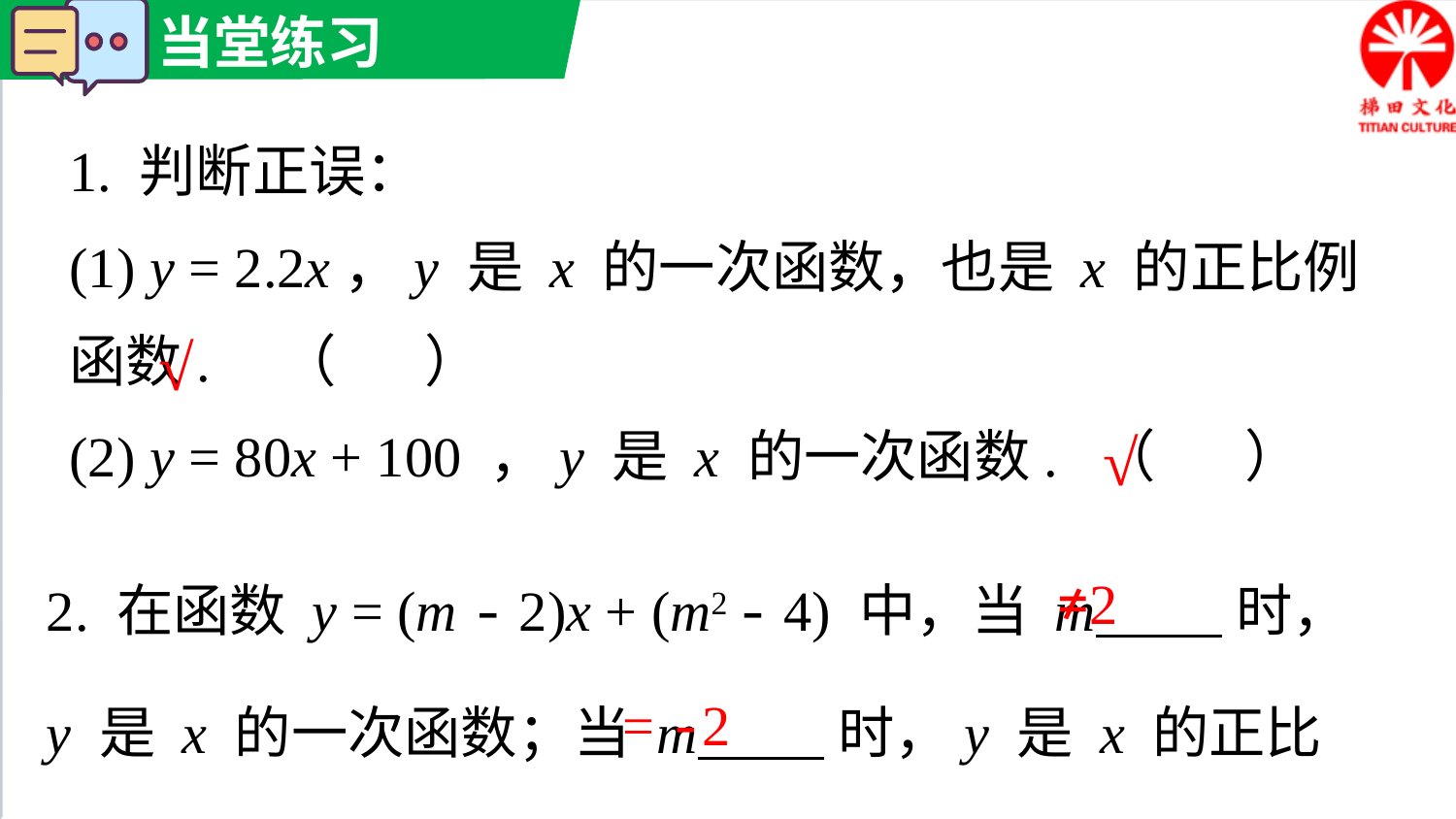

1. 判断正误：
(1) y = 2.2x，y 是 x 的一次函数，也是 x 的正比例函数.    （       ）
(2) y = 80x + 100 ，y 是 x 的一次函数.  （       ）
√
√
2. 在函数 y = (m - 2)x + (m2 - 4) 中，当 m         时，y 是 x 的一次函数；当 m         时，y 是 x 的正比例函数.
≠2
= -2